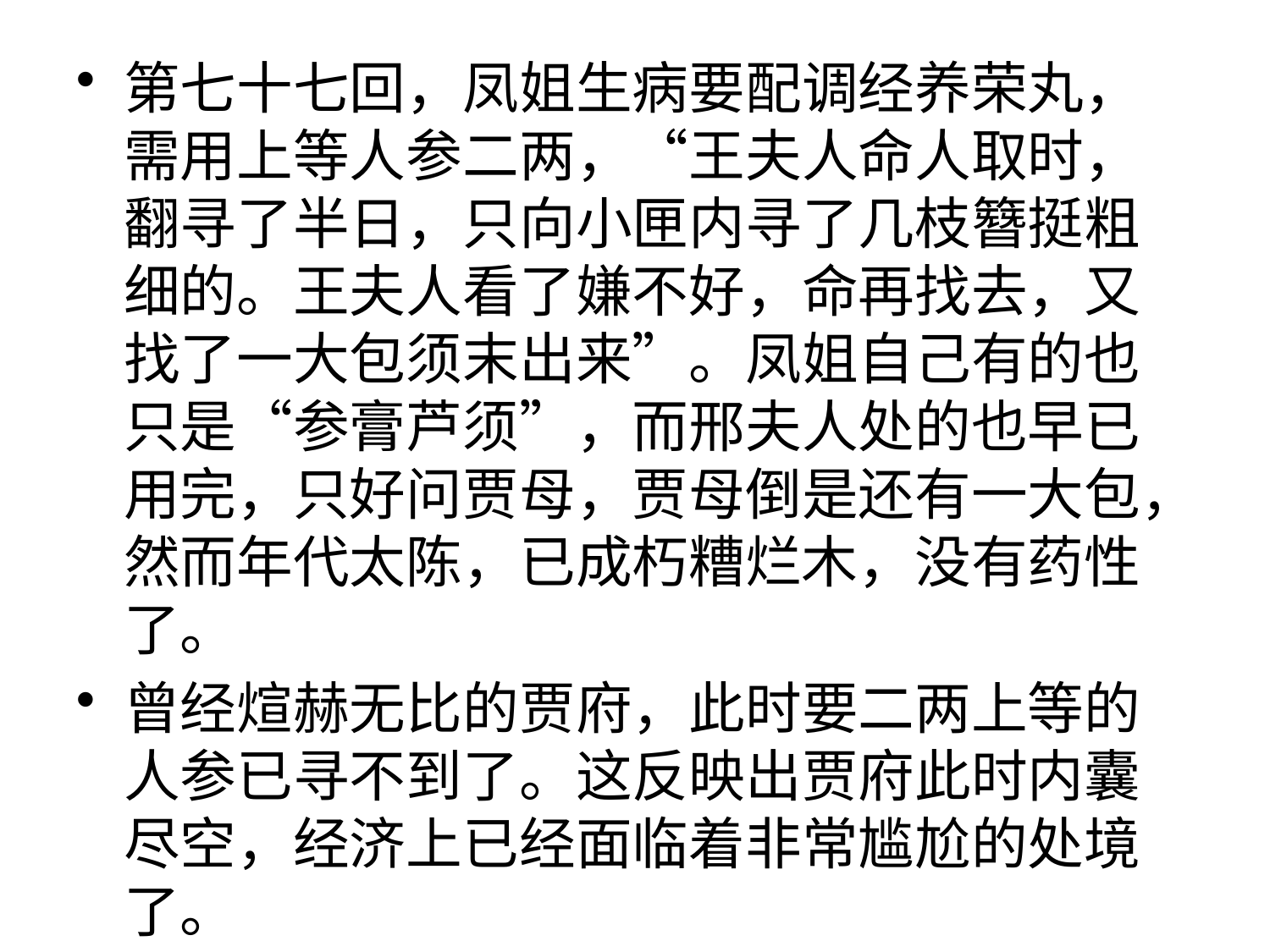

#
第七十七回，凤姐生病要配调经养荣丸，需用上等人参二两，“王夫人命人取时，翻寻了半日，只向小匣内寻了几枝簪挺粗细的。王夫人看了嫌不好，命再找去，又找了一大包须末出来”。凤姐自己有的也只是“参膏芦须”，而邢夫人处的也早已用完，只好问贾母，贾母倒是还有一大包，然而年代太陈，已成朽糟烂木，没有药性了。
曾经煊赫无比的贾府，此时要二两上等的人参已寻不到了。这反映出贾府此时内囊尽空，经济上已经面临着非常尴尬的处境了。